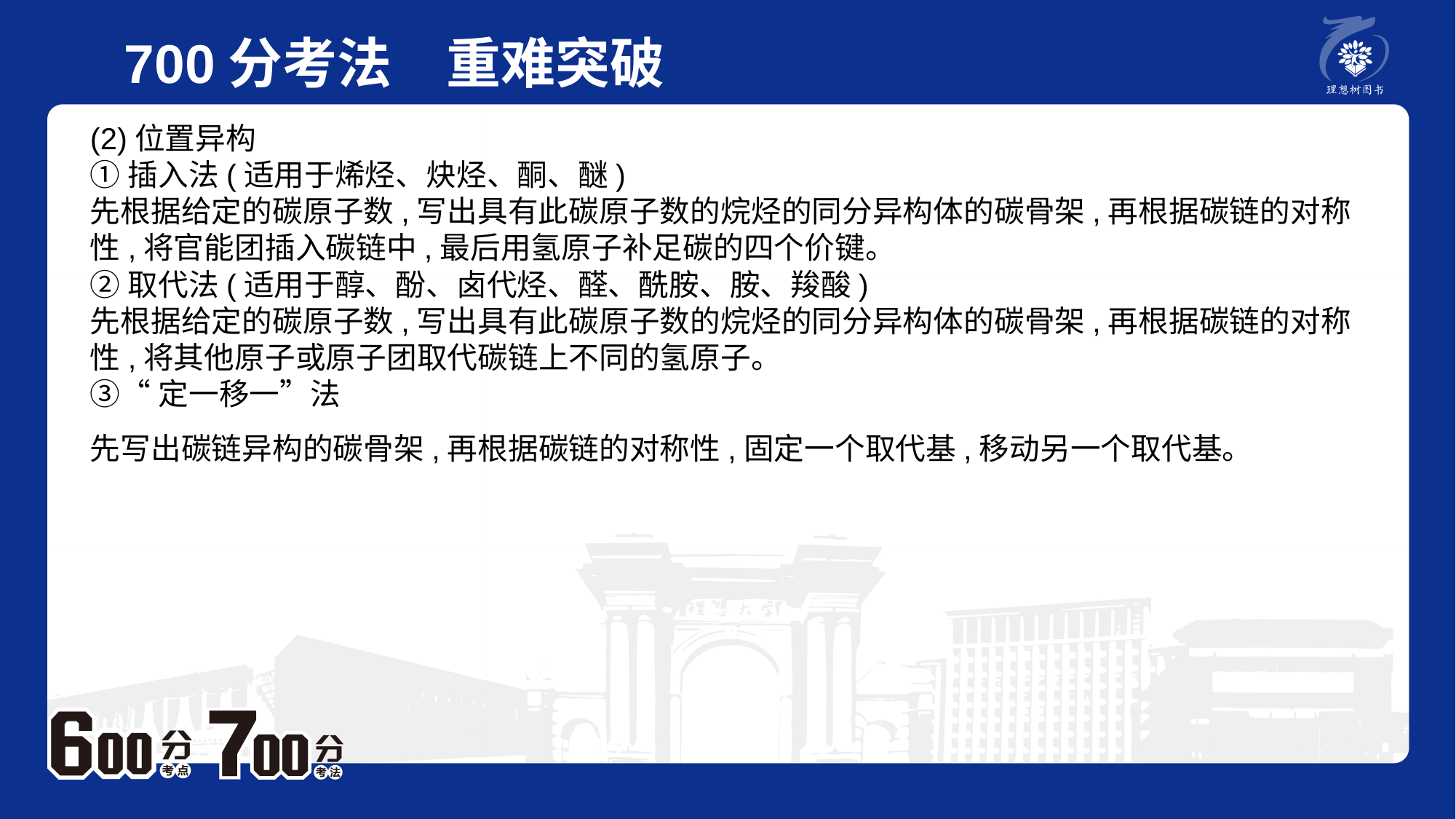

700分考法　重难突破
(2)位置异构①插入法(适用于烯烃、炔烃、酮、醚)先根据给定的碳原子数,写出具有此碳原子数的烷烃的同分异构体的碳骨架,再根据碳链的对称性,将官能团插入碳链中,最后用氢原子补足碳的四个价键。②取代法(适用于醇、酚、卤代烃、醛、酰胺、胺、羧酸)先根据给定的碳原子数,写出具有此碳原子数的烷烃的同分异构体的碳骨架,再根据碳链的对称性,将其他原子或原子团取代碳链上不同的氢原子。③“定一移一”法先写出碳链异构的碳骨架,再根据碳链的对称性,固定一个取代基,移动另一个取代基。